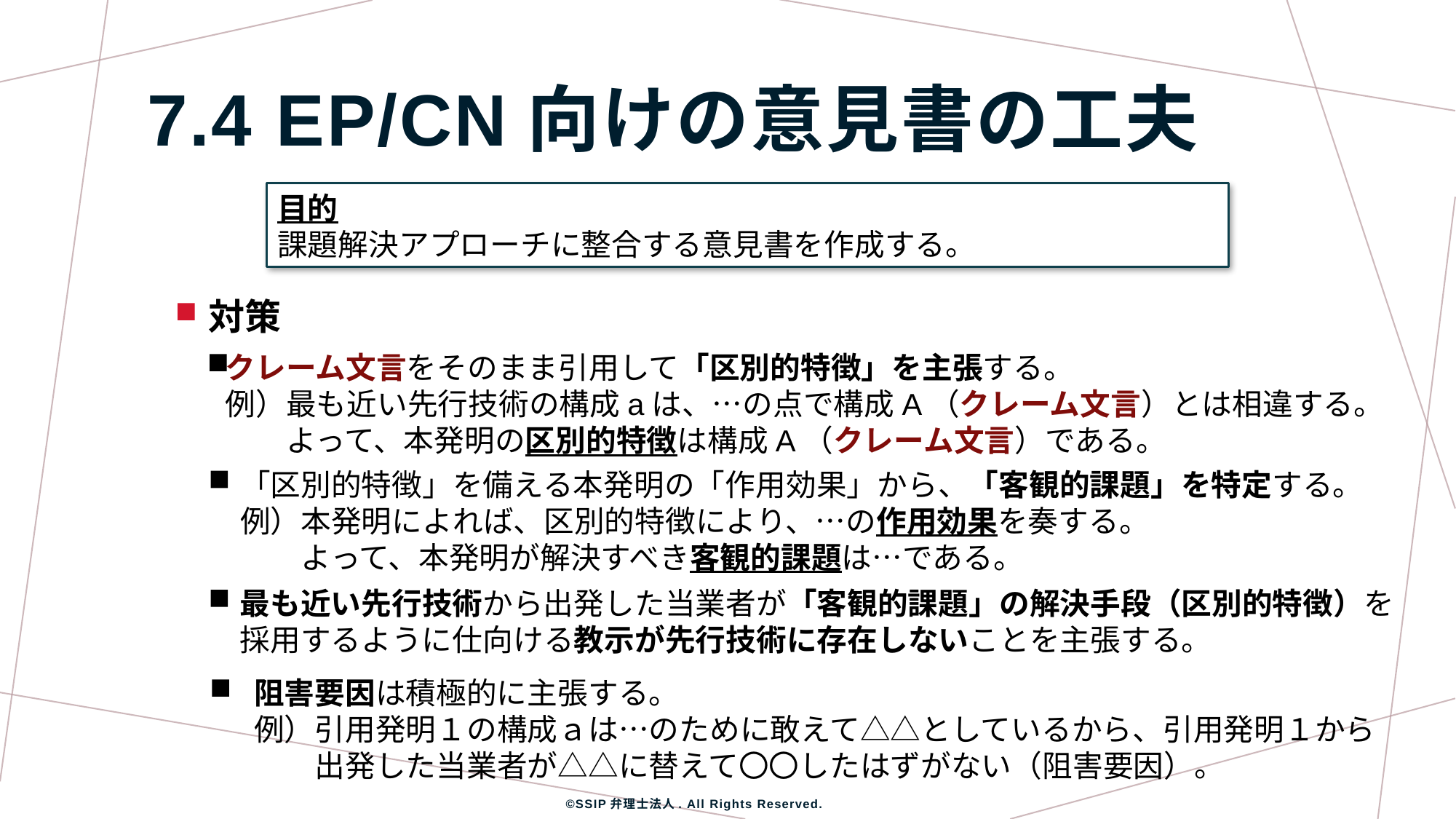

7.4 EP/CN向けの意見書の工夫
目的
課題解決アプローチに整合する意見書を作成する。
対策

クレーム文言をそのまま引用して「区別的特徴」を主張する。
例）最も近い先行技術の構成aは、…の点で構成A（クレーム文言）とは相違する。
　　よって、本発明の区別的特徴は構成A（クレーム文言）である。

「区別的特徴」を備える本発明の「作用効果」から、「客観的課題」を特定する。
例）本発明によれば、区別的特徴により、…の作用効果を奏する。
　　よって、本発明が解決すべき客観的課題は…である。

最も近い先行技術から出発した当業者が「客観的課題」の解決手段（区別的特徴）を
採用するように仕向ける教示が先行技術に存在しないことを主張する。

阻害要因は積極的に主張する。
例）引用発明１の構成ａは…のために敢えて△△としているから、引用発明１から
　　出発した当業者が△△に替えて〇〇したはずがない（阻害要因）。

©SSIP弁理士法人. All Rights Reserved.